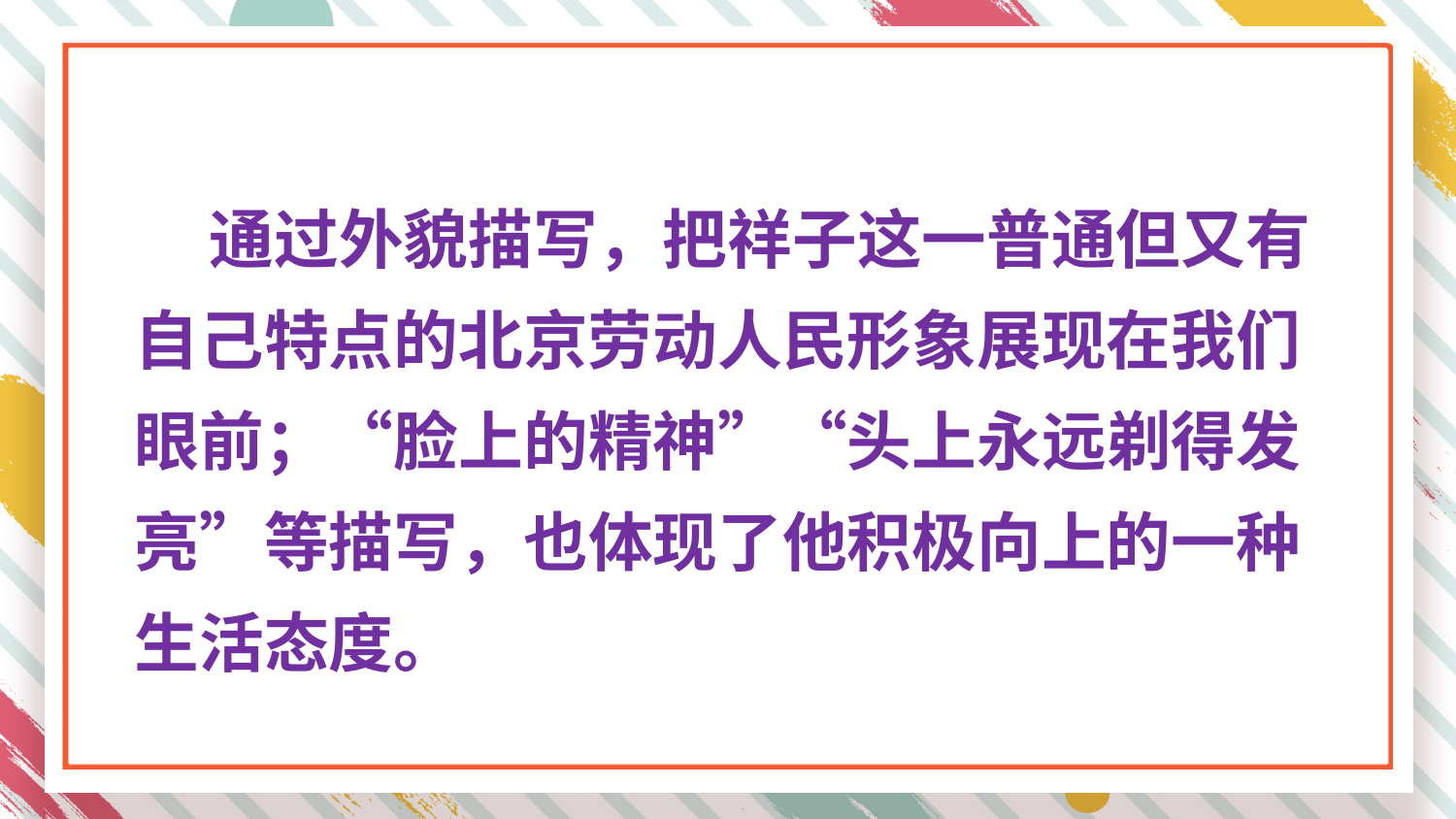

通过外貌描写，把祥子这一普通但又有自己特点的北京劳动人民形象展现在我们眼前；“脸上的精神”“头上永远剃得发亮”等描写，也体现了他积极向上的一种生活态度。